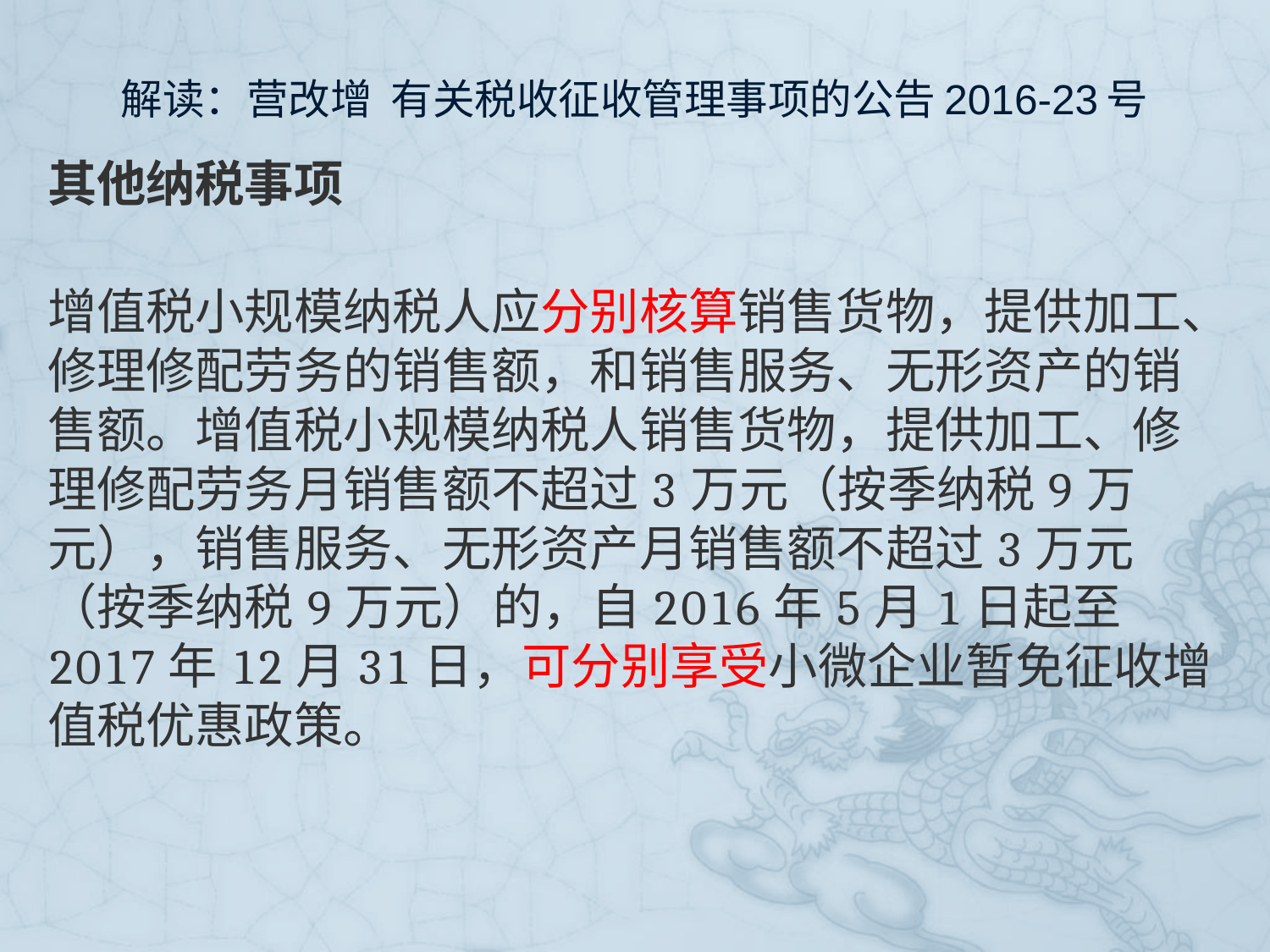

# 解读：营改增  有关税收征收管理事项的公告2016-23号
其他纳税事项
增值税小规模纳税人应分别核算销售货物，提供加工、修理修配劳务的销售额，和销售服务、无形资产的销售额。增值税小规模纳税人销售货物，提供加工、修理修配劳务月销售额不超过3万元（按季纳税9万元），销售服务、无形资产月销售额不超过3万元（按季纳税9万元）的，自2016年5月1日起至2017年12月31日，可分别享受小微企业暂免征收增值税优惠政策。